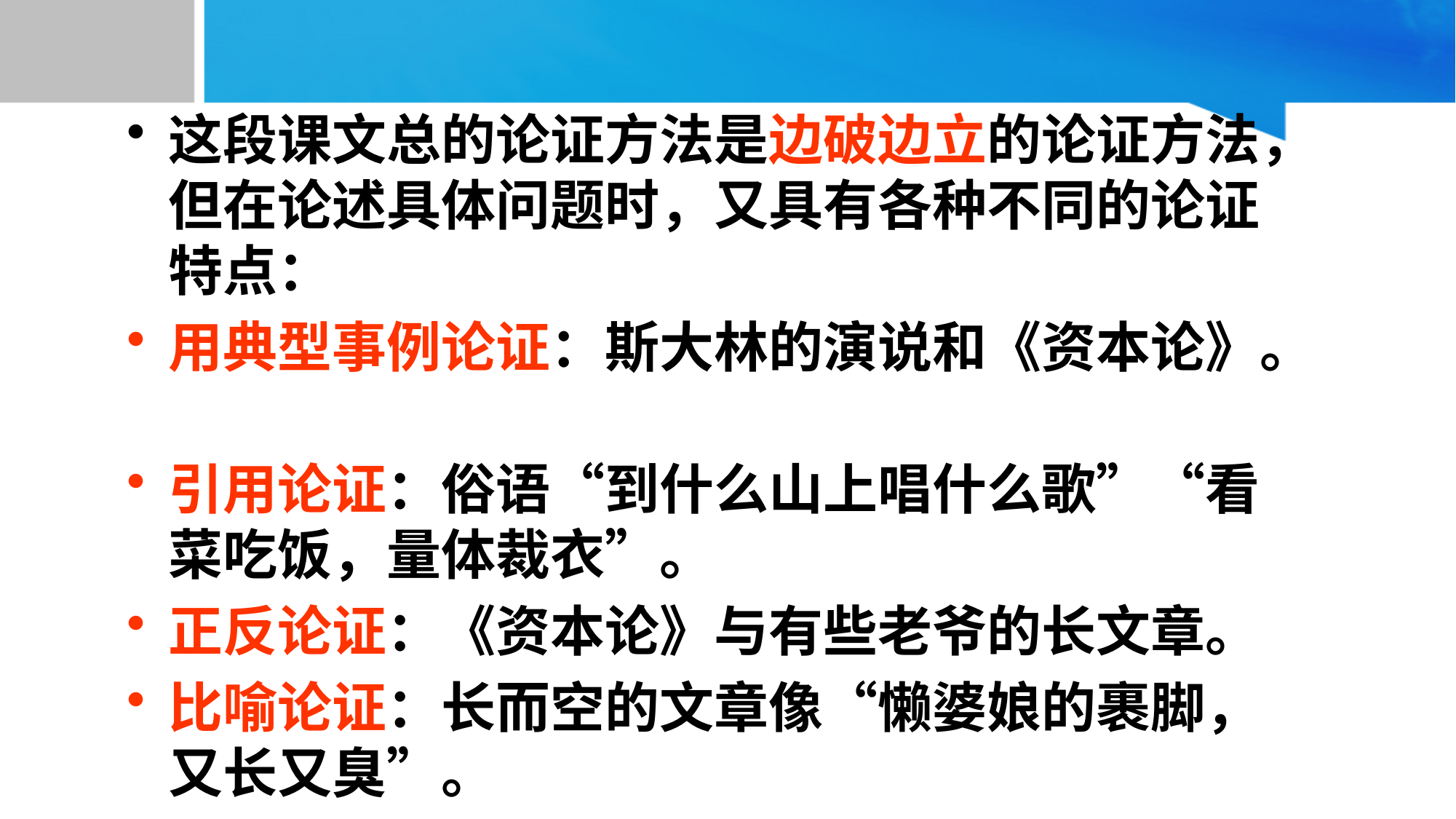

这段课文总的论证方法是边破边立的论证方法，但在论述具体问题时，又具有各种不同的论证特点：
用典型事例论证：斯大林的演说和《资本论》。
引用论证：俗语“到什么山上唱什么歌”“看菜吃饭，量体裁衣”。
正反论证：《资本论》与有些老爷的长文章。
比喻论证：长而空的文章像“懒婆娘的裹脚，又长又臭”。